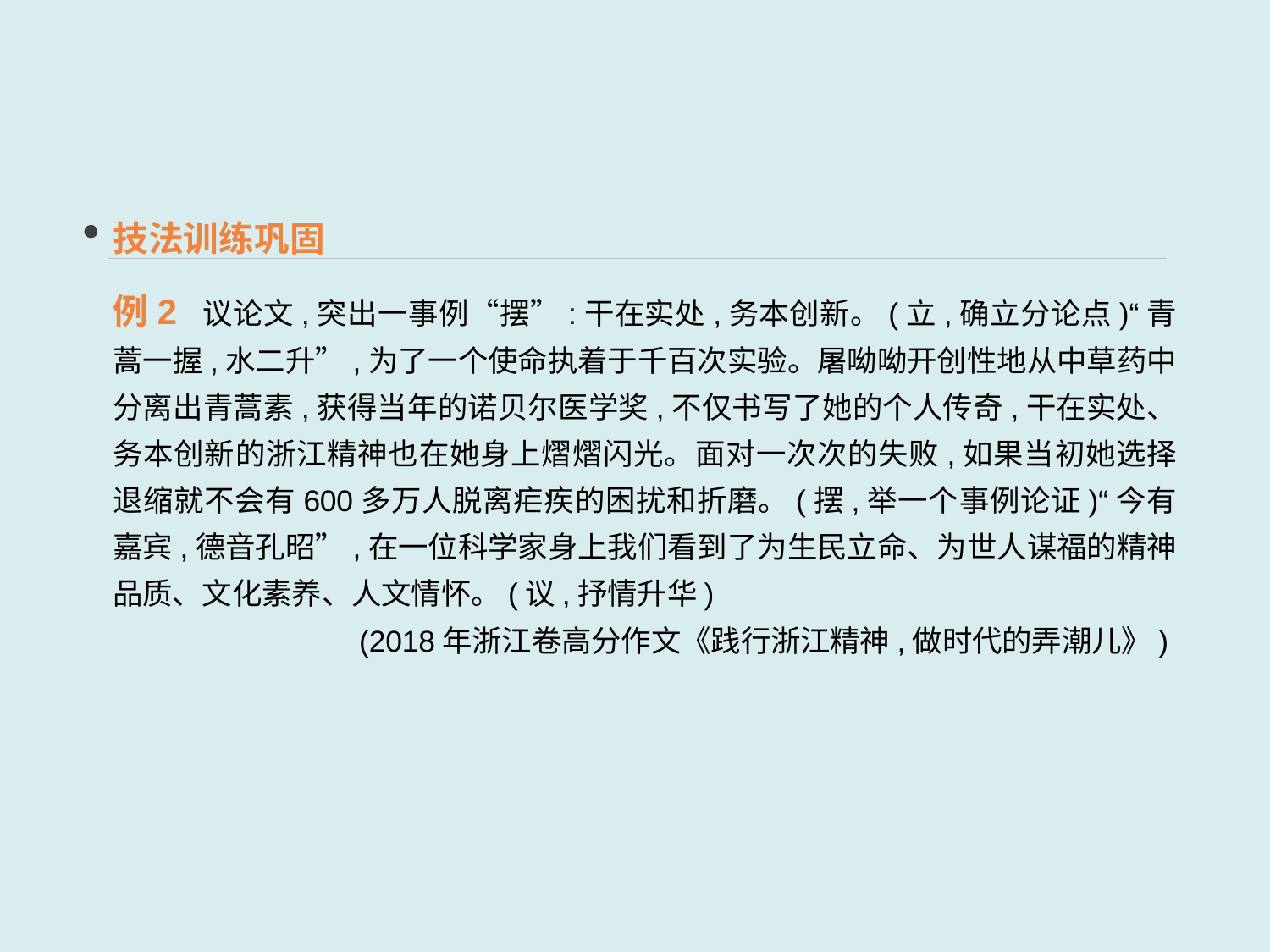

技法训练巩固

例2  议论文,突出一事例“摆”:干在实处,务本创新。(立,确立分论点)“青蒿一握,水二升”,为了一个使命执着于千百次实验。屠呦呦开创性地从中草药中分离出青蒿素,获得当年的诺贝尔医学奖,不仅书写了她的个人传奇,干在实处、务本创新的浙江精神也在她身上熠熠闪光。面对一次次的失败,如果当初她选择退缩就不会有600多万人脱离疟疾的困扰和折磨。(摆,举一个事例论证)“今有嘉宾,德音孔昭”,在一位科学家身上我们看到了为生民立命、为世人谋福的精神品质、文化素养、人文情怀。(议,抒情升华)
(2018年浙江卷高分作文《践行浙江精神,做时代的弄潮儿》)